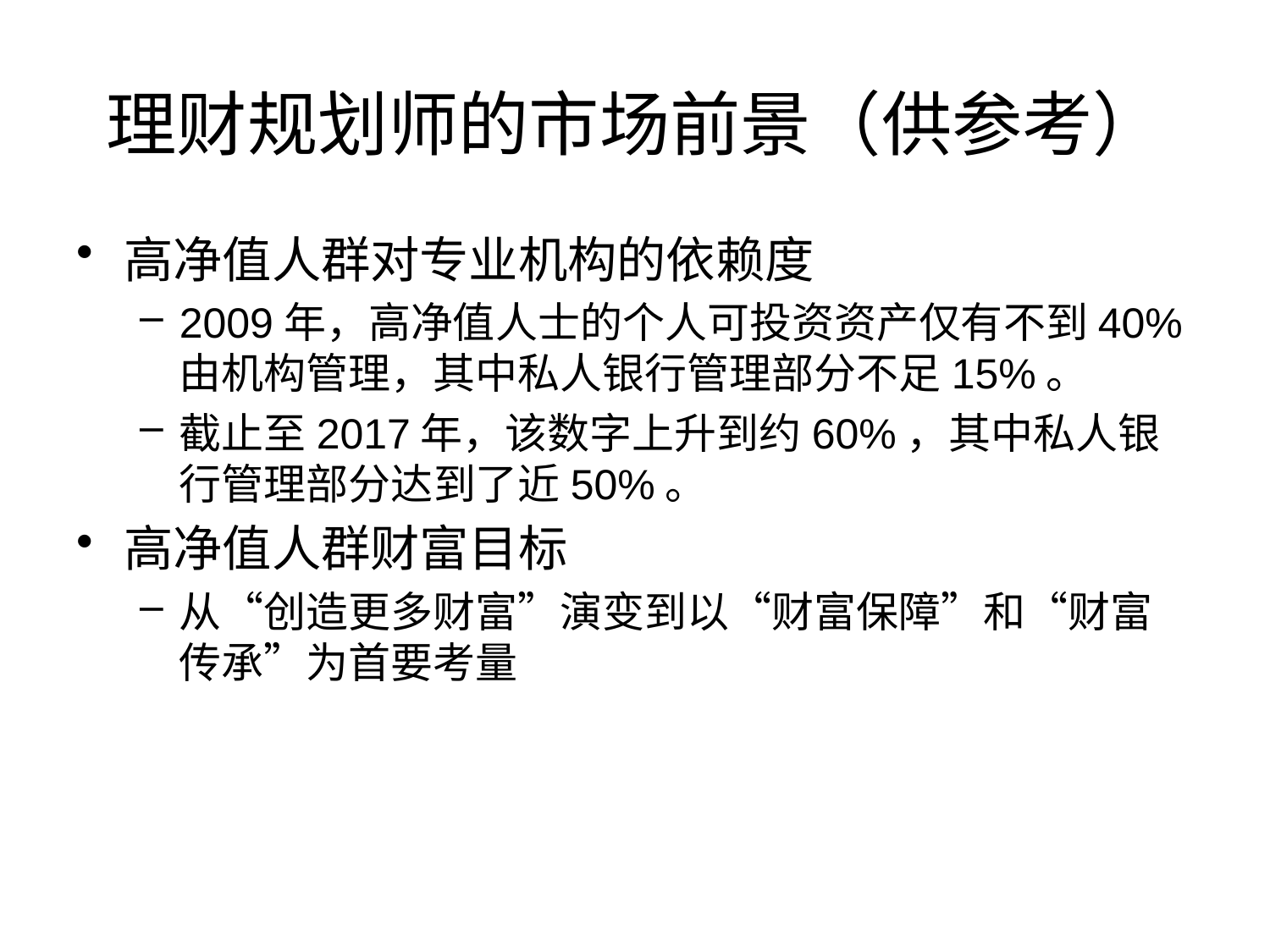

# 理财规划师的市场前景（供参考）
高净值人群对专业机构的依赖度
2009年，高净值人士的个人可投资资产仅有不到40%由机构管理，其中私人银行管理部分不足15%。
截止至2017年，该数字上升到约60%，其中私人银行管理部分达到了近50%。
高净值人群财富目标
从“创造更多财富”演变到以“财富保障”和“财富传承”为首要考量